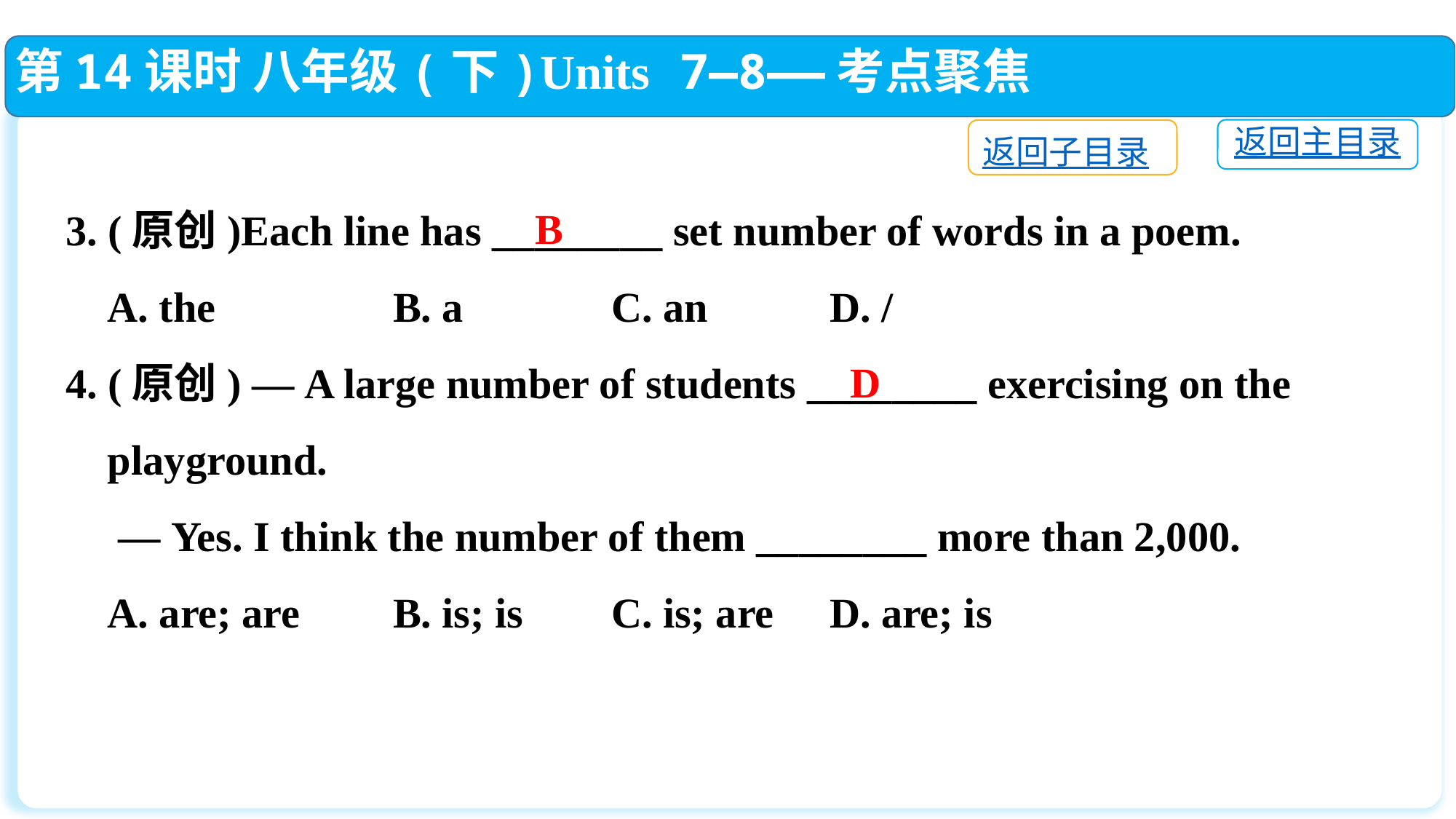

第14课时 八年级(下)Units 7—8——考点聚焦

返回主目录

返回子目录
3. (原创)Each line has ________ set number of words in a poem.
    A. the		B. a		C. an		D. /
4. (原创) — A large number of students ________ exercising on the
    playground.
     — Yes. I think the number of them ________ more than 2,000.
    A. are; are	B. is; is	C. is; are	D. are; is
B
D